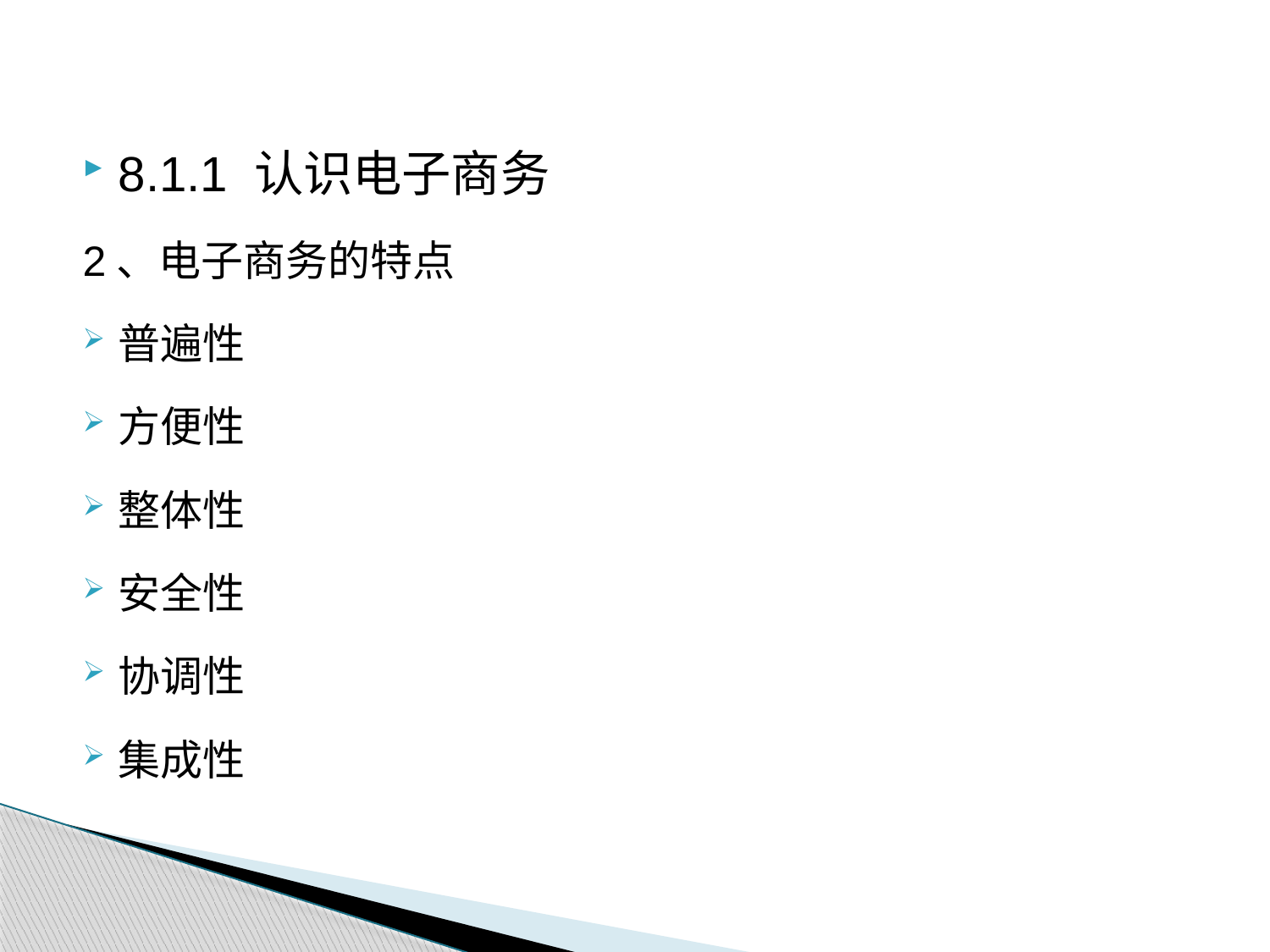

8.1.1 认识电子商务
2、电子商务的特点
普遍性
方便性
整体性
安全性
协调性
集成性